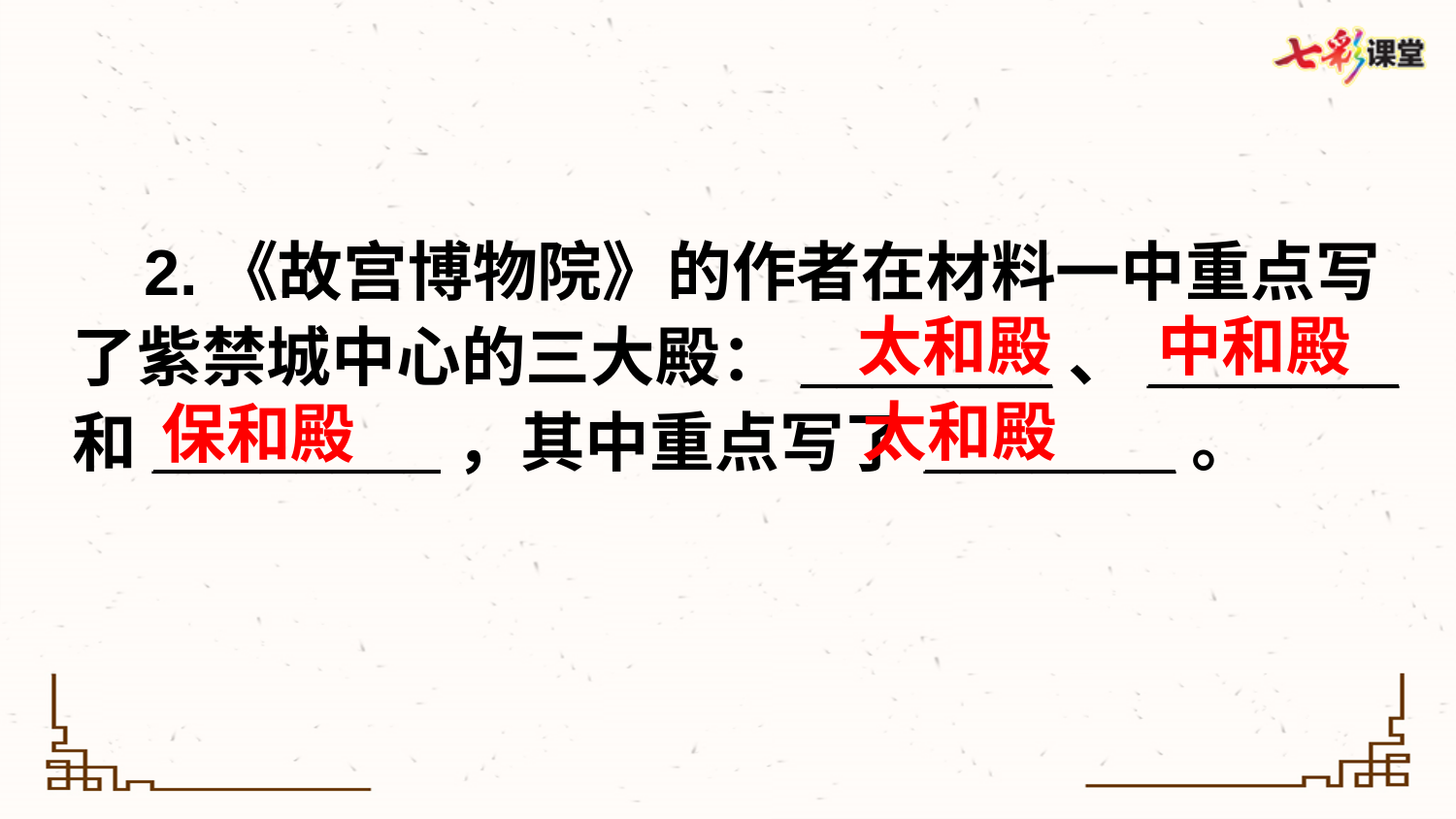

2.《故宫博物院》的作者在材料一中重点写了紫禁城中心的三大殿：_______、_______和________，其中重点写了_______。
太和殿
中和殿
太和殿
保和殿